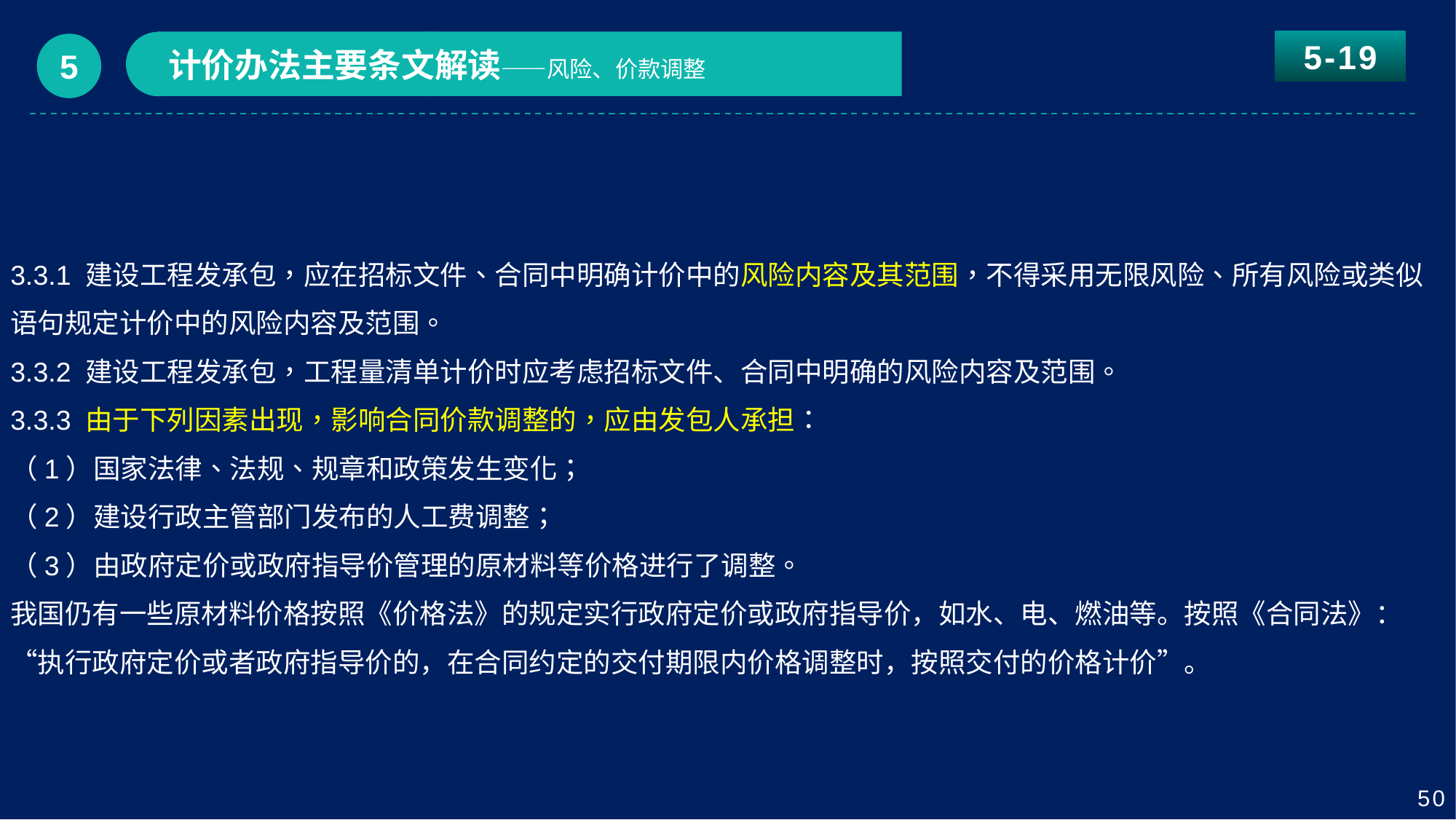

5-19
计价办法主要条文解读——风险、价款调整

5
3.3.1 建设工程发承包，应在招标文件、合同中明确计价中的风险内容及其范围，不得采用无限风险、所有风险或类似语句规定计价中的风险内容及范围。
3.3.2 建设工程发承包，工程量清单计价时应考虑招标文件、合同中明确的风险内容及范围。
3.3.3 由于下列因素出现，影响合同价款调整的，应由发包人承担：
（1）国家法律、法规、规章和政策发生变化；
（2）建设行政主管部门发布的人工费调整；
（3）由政府定价或政府指导价管理的原材料等价格进行了调整。
我国仍有一些原材料价格按照《价格法》的规定实行政府定价或政府指导价，如水、电、燃油等。按照《合同法》：“执行政府定价或者政府指导价的，在合同约定的交付期限内价格调整时，按照交付的价格计价”。
50